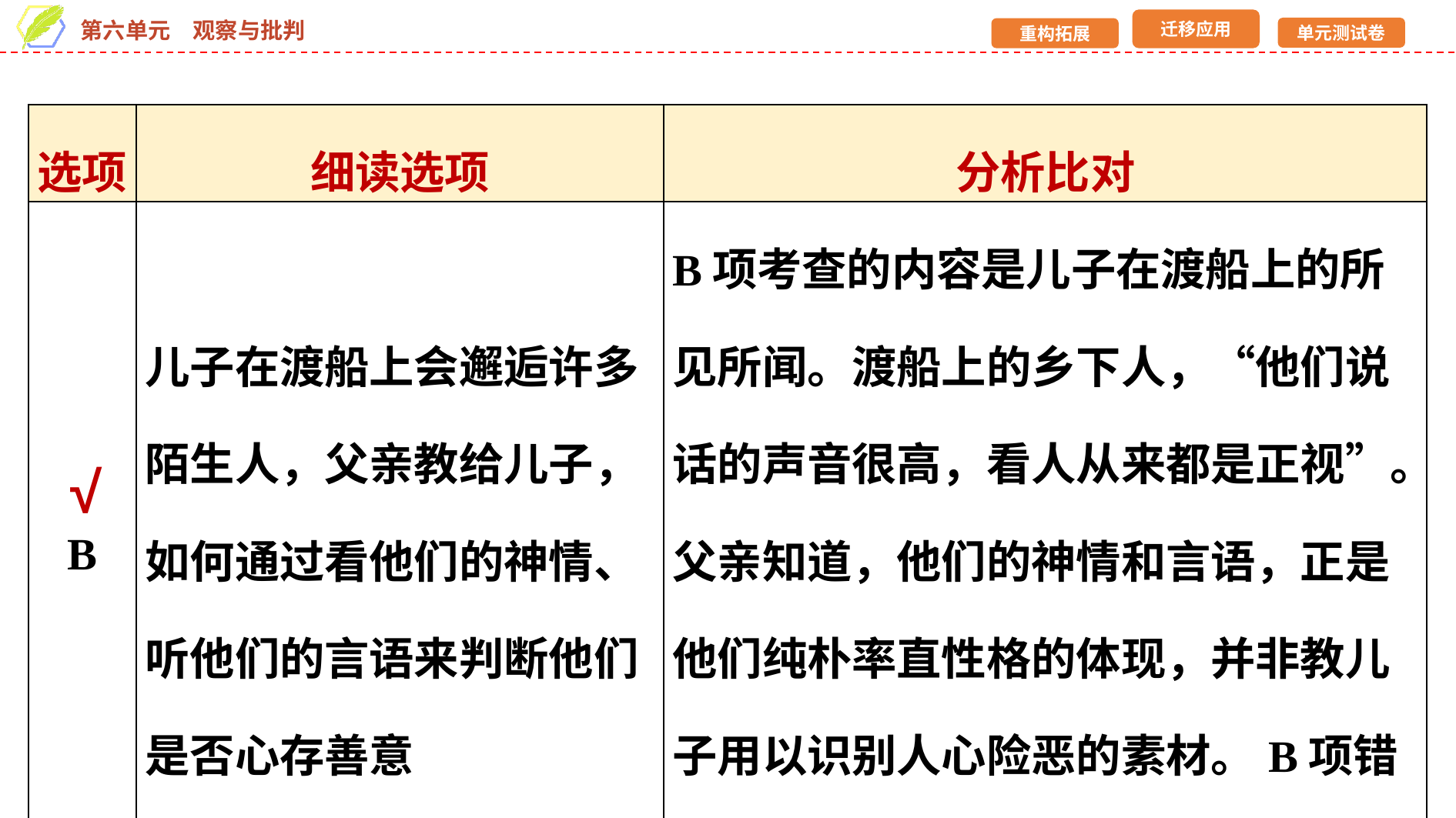

| 选项 | 细读选项 | 分析比对 |
| --- | --- | --- |
| B | 儿子在渡船上会邂逅许多陌生人，父亲教给儿子，如何通过看他们的神情、听他们的言语来判断他们是否心存善意 | B项考查的内容是儿子在渡船上的所见所闻。渡船上的乡下人，“他们说话的声音很高，看人从来都是正视”。父亲知道，他们的神情和言语，正是他们纯朴率直性格的体现，并非教儿子用以识别人心险恶的素材。B项错误 |
√